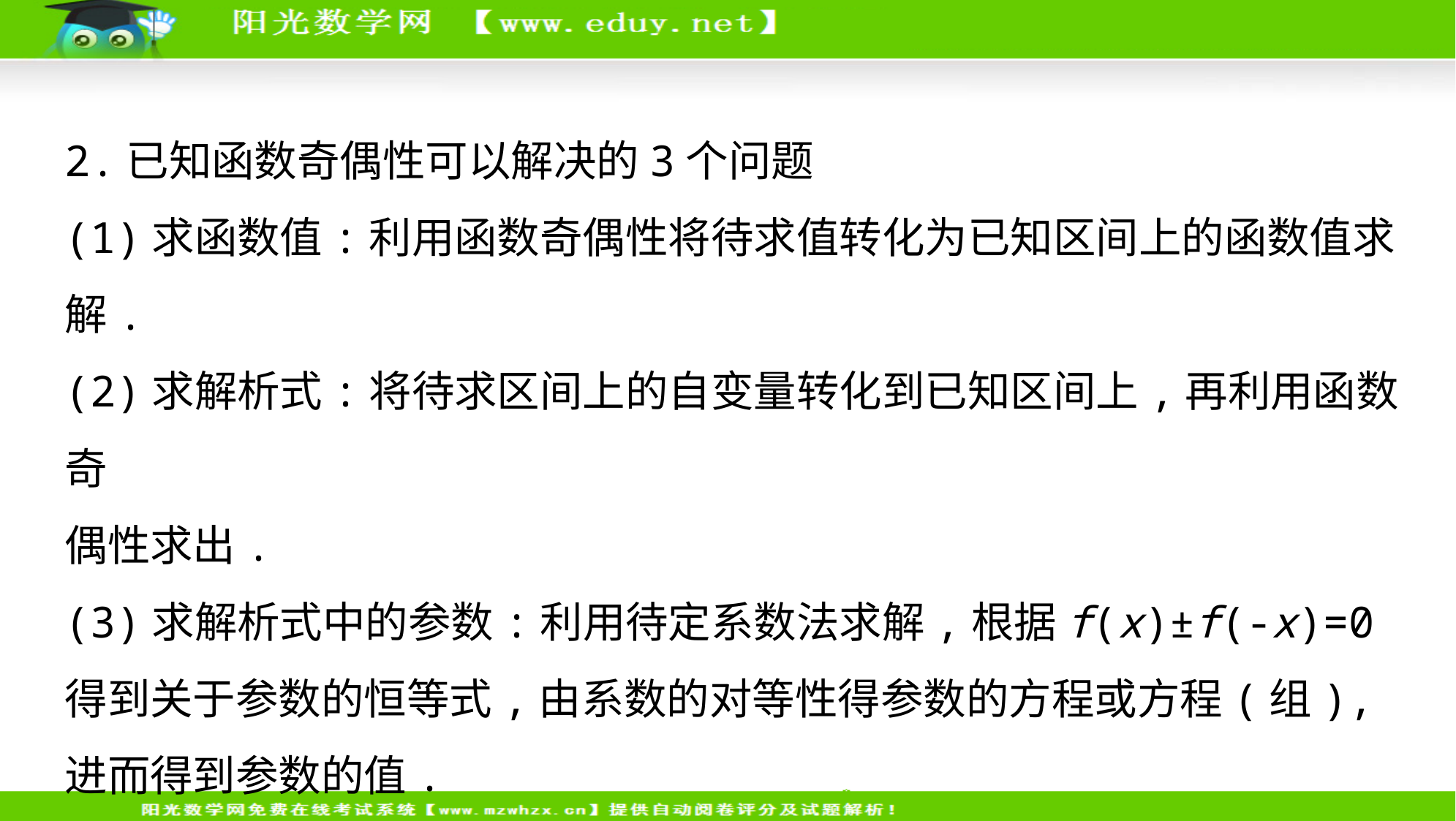

2.已知函数奇偶性可以解决的3个问题
(1)求函数值:利用函数奇偶性将待求值转化为已知区间上的函数值求解.
(2)求解析式:将待求区间上的自变量转化到已知区间上,再利用函数奇
偶性求出.
(3)求解析式中的参数:利用待定系数法求解,根据f(x)±f(-x)=0得到关于参数的恒等式,由系数的对等性得参数的方程或方程(组),进而得到参数的值.